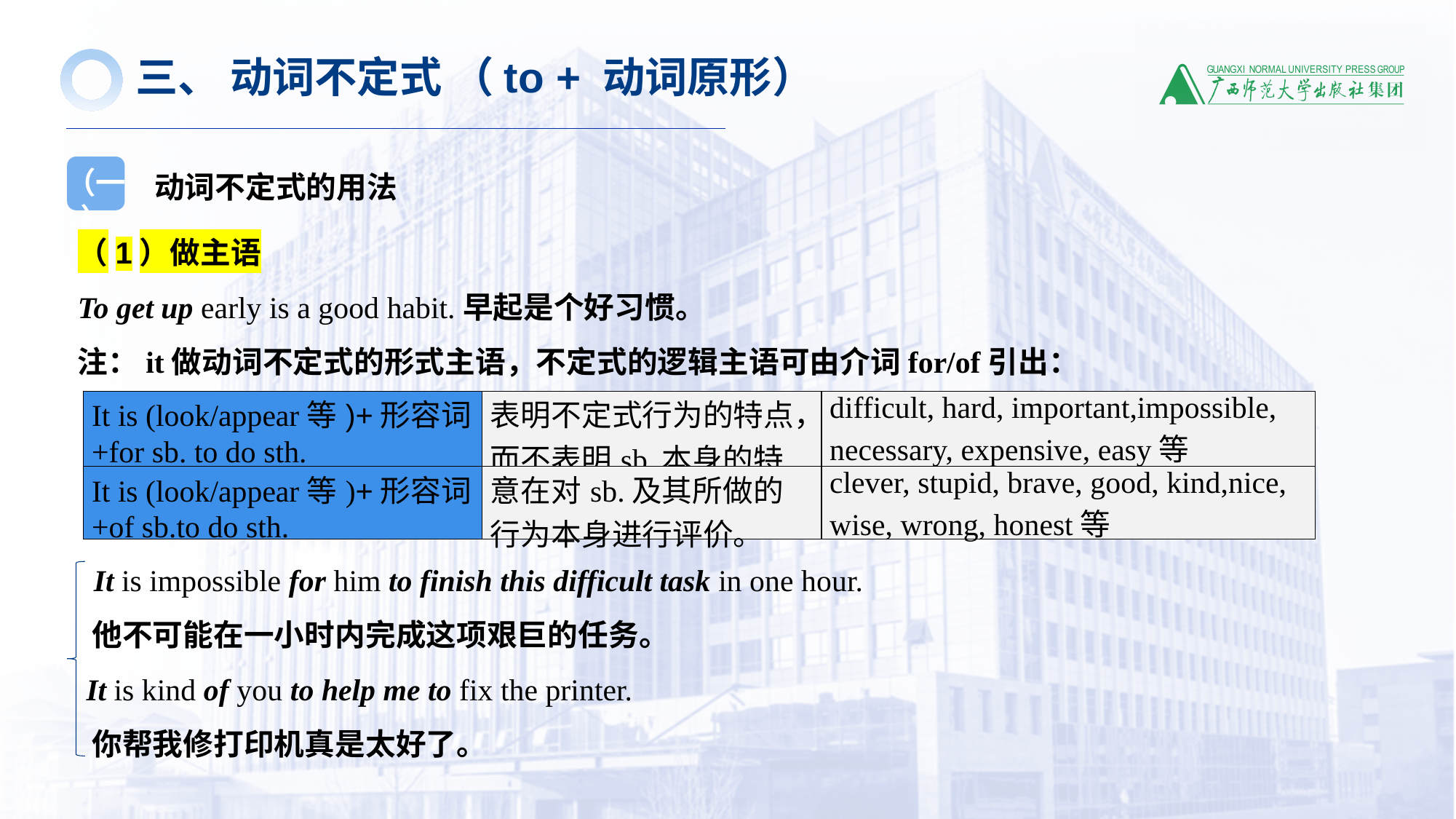

三、 动词不定式 （to + 动词原形）

动词不定式的用法
（一）

（1）做主语
To get up early is a good habit.早起是个好习惯。
注：it做动词不定式的形式主语，不定式的逻辑主语可由介词for/of引出：

  It is impossible for him to finish this difficult task in one hour.
 他不可能在一小时内完成这项艰巨的任务。
 It is kind of you to help me to fix the printer.
 你帮我修打印机真是太好了。

| It is (look/appear等)+形容词+for sb. to do sth. | 表明不定式行为的特点，而不表明sb.本身的特点。 | difficult, hard, important,impossible, necessary, expensive, easy等 |
| --- | --- | --- |
| It is (look/appear等)+形容词+of sb.to do sth. | 意在对sb.及其所做的行为本身进行评价。 | clever, stupid, brave, good, kind,nice, wise, wrong, honest等 |